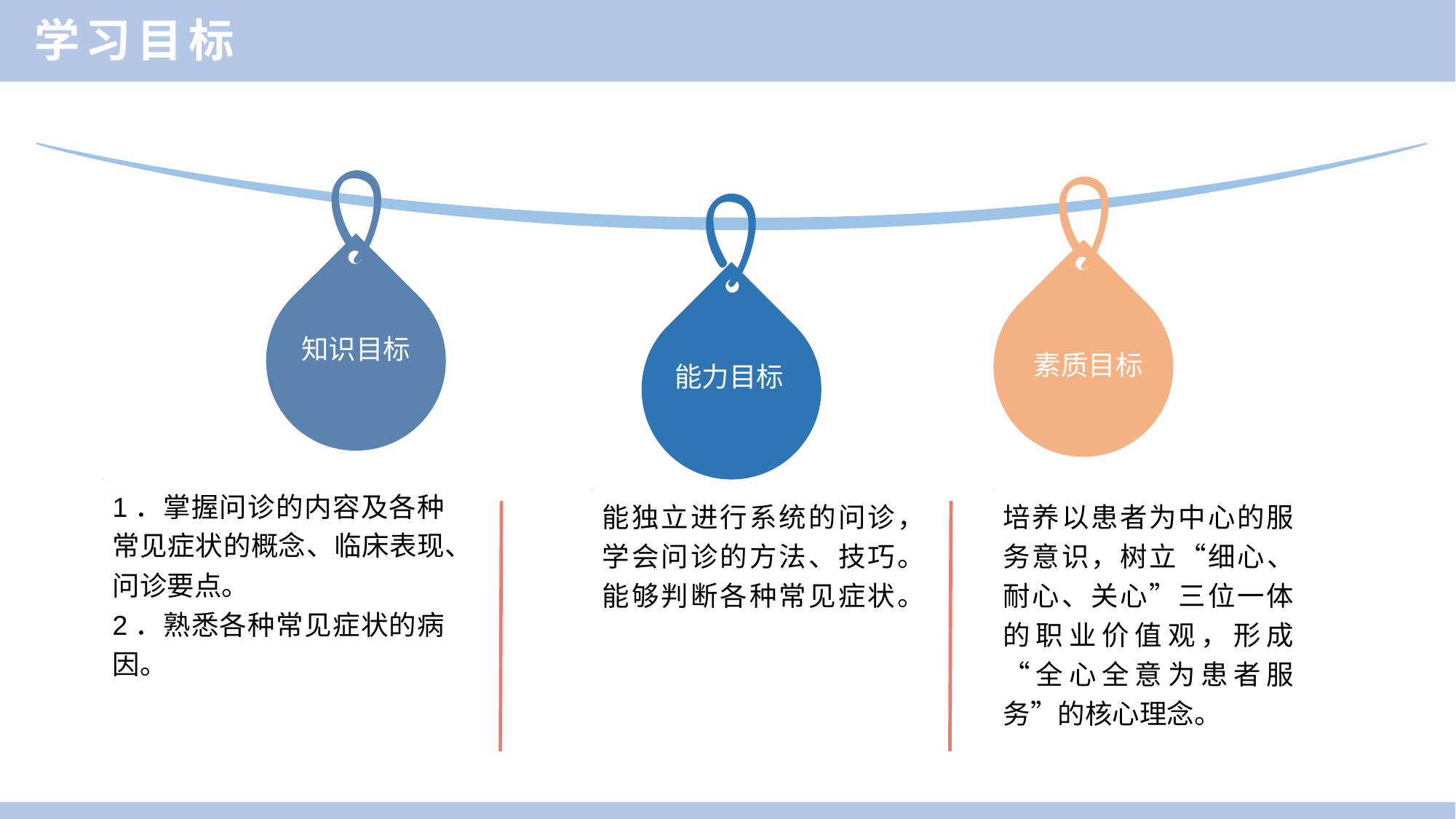

学习目标

知识目标

素质目标

能力目标
1．掌握问诊的内容及各种常见症状的概念、临床表现、问诊要点。
2．熟悉各种常见症状的病因。
能独立进行系统的问诊，学会问诊的方法、技巧。能够判断各种常见症状。
培养以患者为中心的服务意识，树立“细心、耐心、关心”三位一体的职业价值观，形成“全心全意为患者服务”的核心理念。